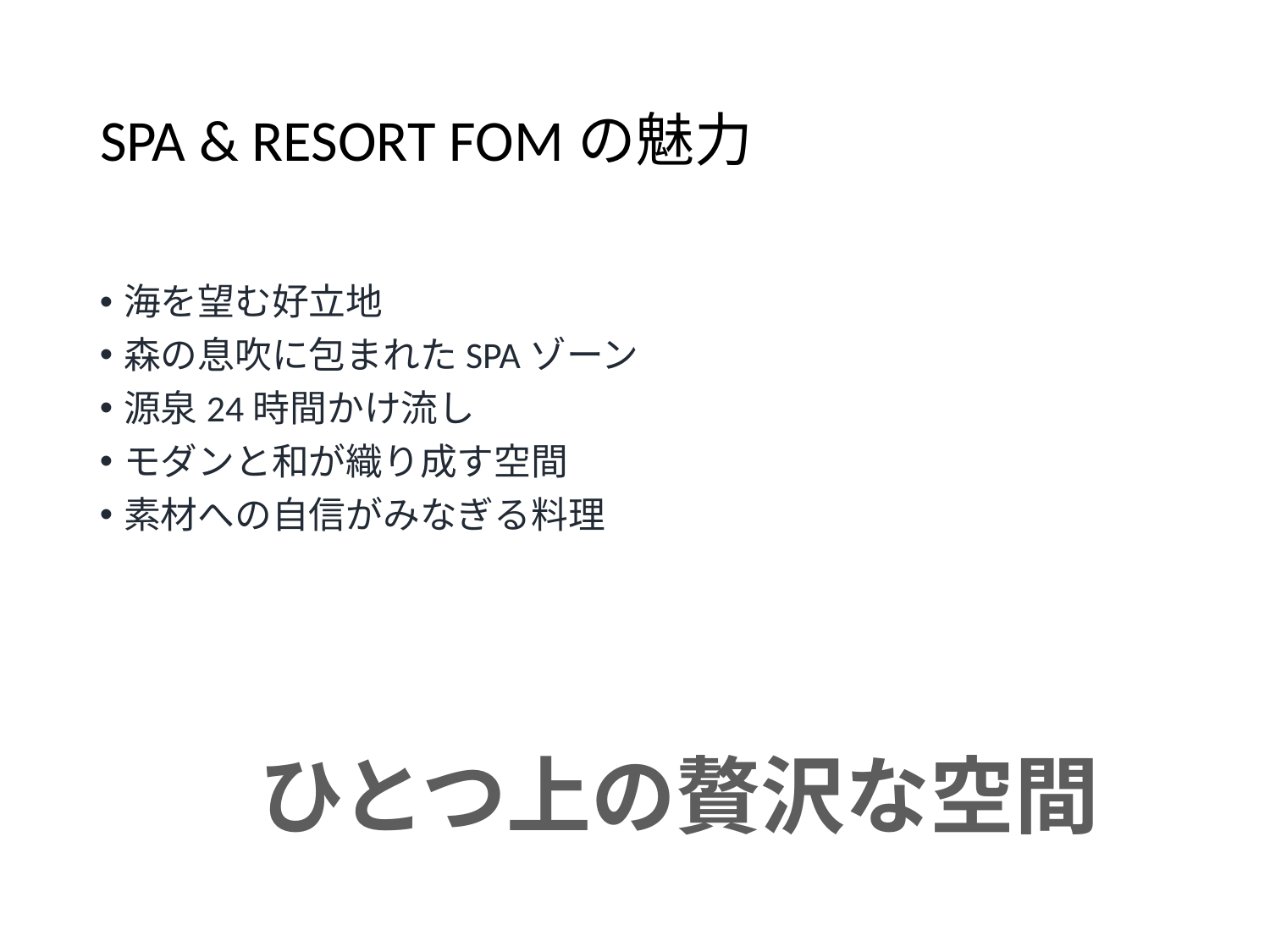

# SPA & RESORT FOMの魅力
海を望む好立地
森の息吹に包まれたSPAゾーン
源泉24時間かけ流し
モダンと和が織り成す空間
素材への自信がみなぎる料理
ひとつ上の贅沢な空間